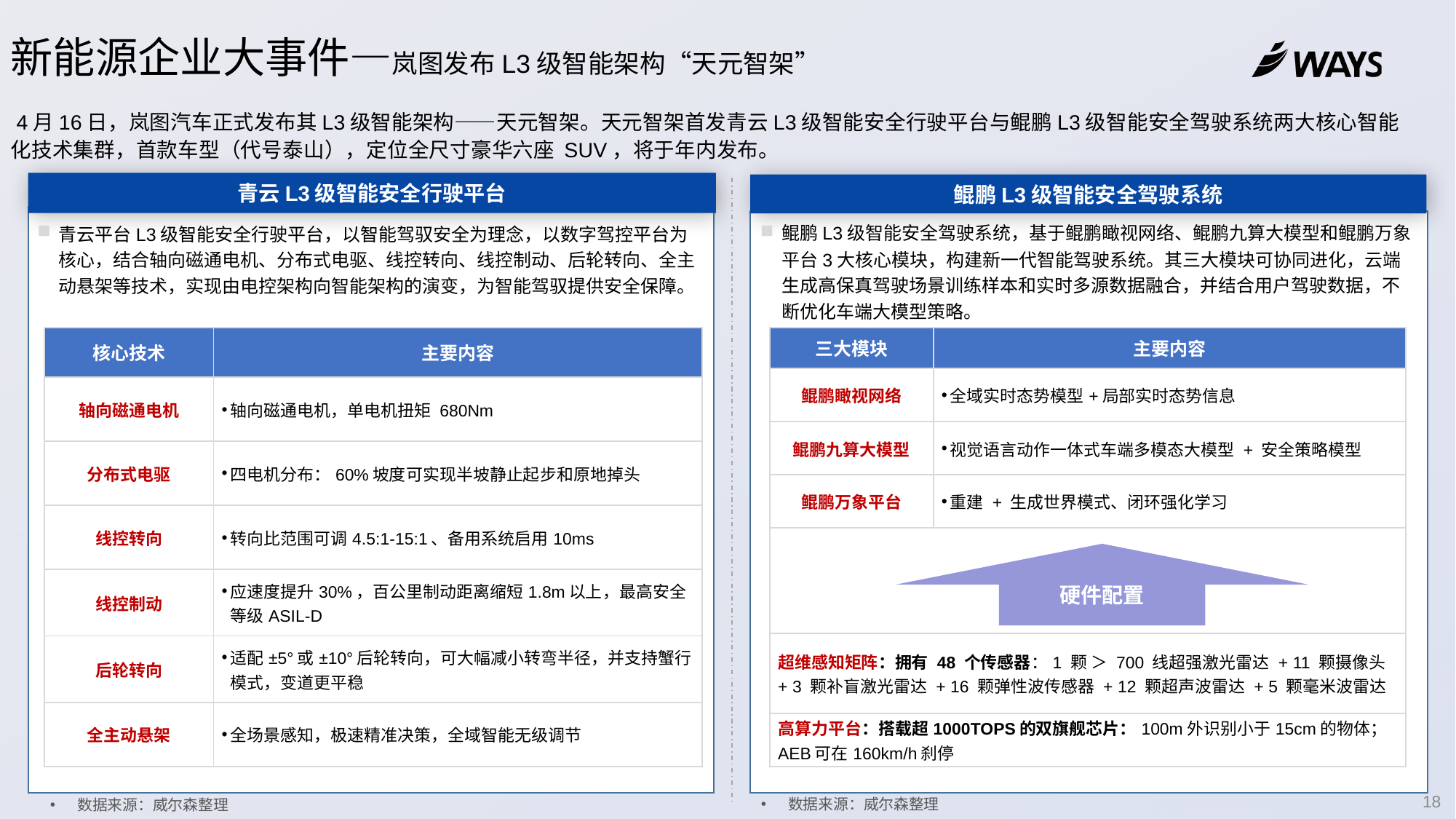

新能源企业大事件—岚图发布L3级智能架构“天元智架”
 4月16日，岚图汽车正式发布其L3级智能架构——天元智架。天元智架首发青云L3级智能安全行驶平台与鲲鹏L3级智能安全驾驶系统两大核心智能化技术集群，首款车型（代号泰山），定位全尺寸豪华六座 SUV，将于年内发布。
青云L3级智能安全行驶平台
鲲鹏L3级智能安全驾驶系统

鲲鹏L3级智能安全驾驶系统，基于鲲鹏瞰视网络、鲲鹏九算大模型和鲲鹏万象平台3大核心模块，构建新一代智能驾驶系统。其三大模块可协同进化，云端生成高保真驾驶场景训练样本和实时多源数据融合，并结合用户驾驶数据，不断优化车端大模型策略。
青云平台L3级智能安全行驶平台，以智能驾驭安全为理念，以数字驾控平台为核心，结合轴向磁通电机、分布式电驱、线控转向、线控制动、后轮转向、全主动悬架等技术，实现由电控架构向智能架构的演变，为智能驾驭提供安全保障。
| 核心技术 | 主要内容 |
| --- | --- |
| 轴向磁通电机 | 轴向磁通电机，单电机扭矩 680Nm |
| 分布式电驱 | 四电机分布：60%坡度可实现半坡静止起步和原地掉头 |
| 线控转向 | 转向比范围可调4.5:1-15:1、备用系统启用10ms |
| 线控制动 | 应速度提升30%，百公里制动距离缩短1.8m以上，最高安全等级ASIL-D |
| 后轮转向 | 适配±5°或±10°后轮转向，可大幅减小转弯半径，并支持蟹行模式，变道更平稳 |
| 全主动悬架 | 全场景感知，极速精准决策，全域智能无级调节 |
| 三大模块 | 主要内容 |
| --- | --- |
| 鲲鹏瞰视网络 | 全域实时态势模型+局部实时态势信息 |
| 鲲鹏九算大模型 | 视觉语言动作一体式车端多模态大模型 + 安全策略模型 |
| 鲲鹏万象平台 | 重建 + 生成世界模式、闭环强化学习 |
|  |  |
| 超维感知矩阵：拥有 48 个传感器：1 颗 ＞ 700 线超强激光雷达 + 11 颗摄像头 + 3 颗补盲激光雷达 + 16 颗弹性波传感器 + 12 颗超声波雷达 + 5 颗毫米波雷达 |  |
| 高算力平台：搭载超1000TOPS的双旗舰芯片：100m外识别小于15cm的物体；AEB可在160km/h刹停 |  |
硬件配置
18
数据来源：威尔森整理
数据来源：威尔森整理